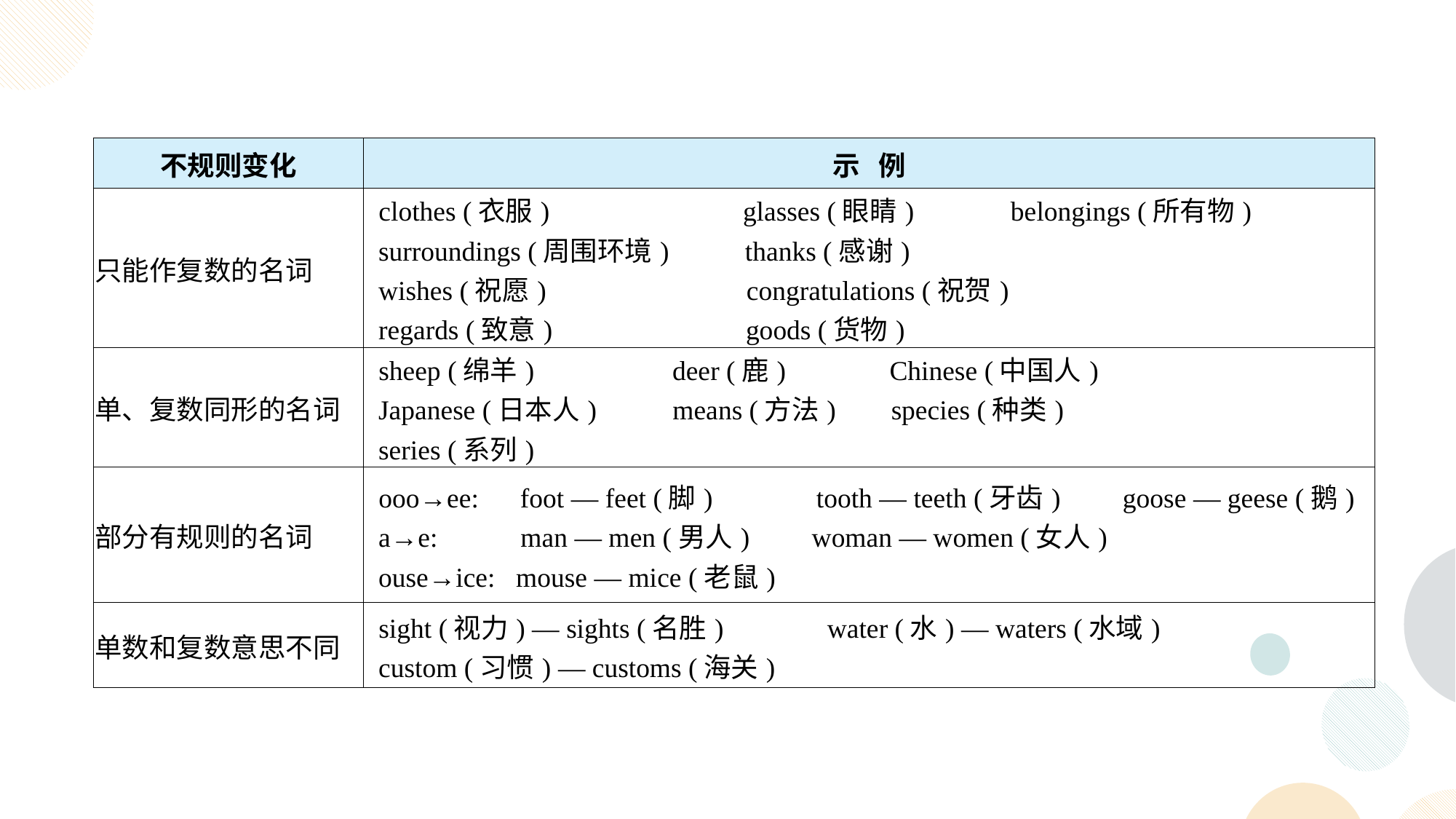

| 不规则变化 | 示 例 |
| --- | --- |
| 只能作复数的名词 | clothes (衣服) glasses (眼睛) belongings (所有物) surroundings (周围环境) thanks (感谢) wishes (祝愿) congratulations (祝贺) regards (致意) goods (货物) |
| 单、复数同形的名词 | sheep (绵羊) deer (鹿) Chinese (中国人) Japanese (日本人) means (方法) species (种类) series (系列) |
| 部分有规则的名词 | ooo→ee: foot — feet (脚) tooth — teeth (牙齿) goose — geese (鹅) a→e: man — men (男人) woman — women (女人) ouse→ice: mouse — mice (老鼠) |
| 单数和复数意思不同 | sight (视力) — sights (名胜) water (水) — waters (水域) custom (习惯) — customs (海关) |